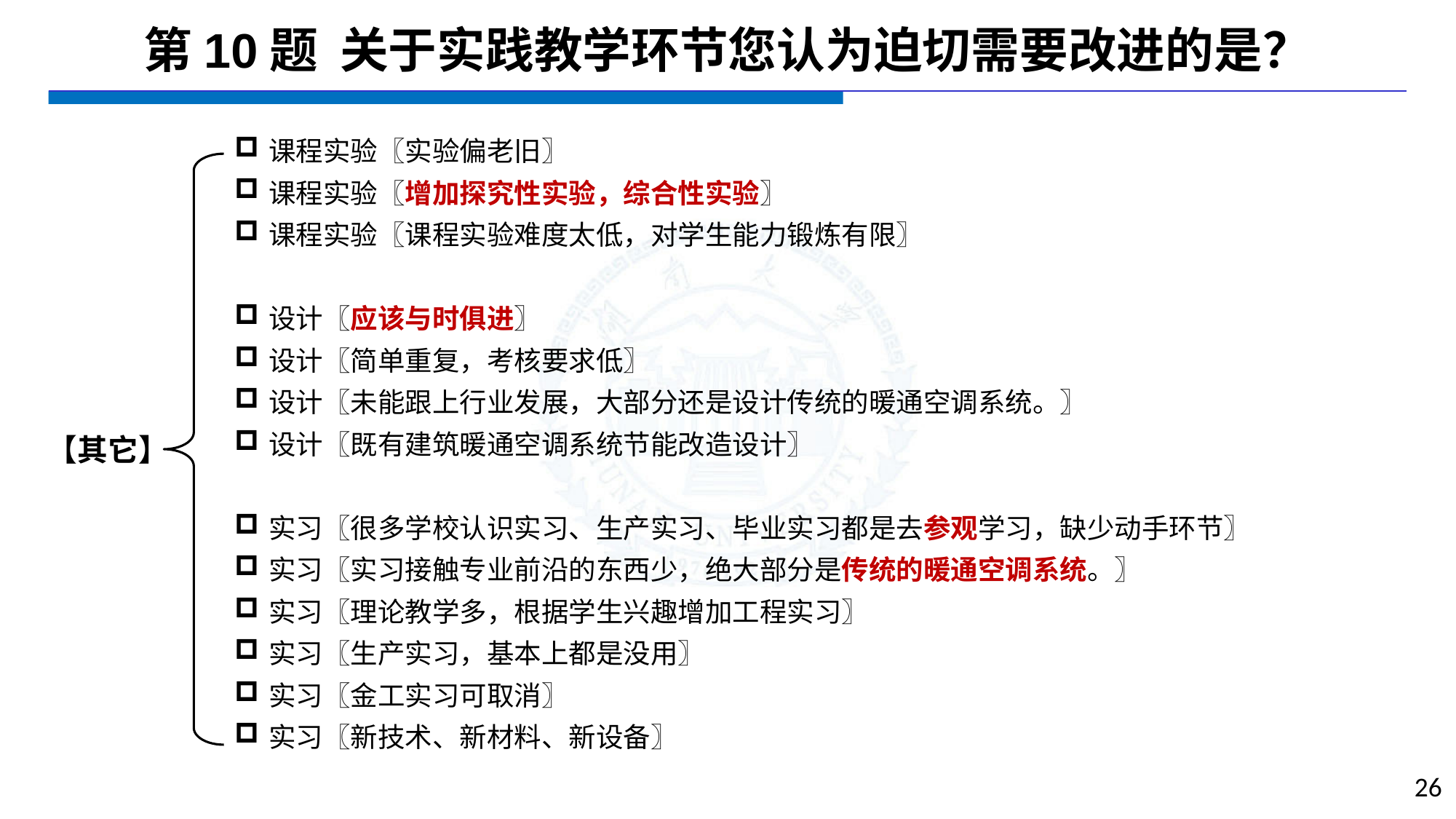

# 第10题  关于实践教学环节您认为迫切需要改进的是？
课程实验〖实验偏老旧〗
课程实验〖增加探究性实验，综合性实验〗
课程实验〖课程实验难度太低，对学生能力锻炼有限〗

设计〖应该与时俱进〗
设计〖简单重复，考核要求低〗
设计〖未能跟上行业发展，大部分还是设计传统的暖通空调系统。〗
设计〖既有建筑暖通空调系统节能改造设计〗

实习〖很多学校认识实习、生产实习、毕业实习都是去参观学习，缺少动手环节〗
实习〖实习接触专业前沿的东西少，绝大部分是传统的暖通空调系统。〗
实习〖理论教学多，根据学生兴趣增加工程实习〗
实习〖生产实习，基本上都是没用〗
实习〖金工实习可取消〗
实习〖新技术、新材料、新设备〗

【其它】
26